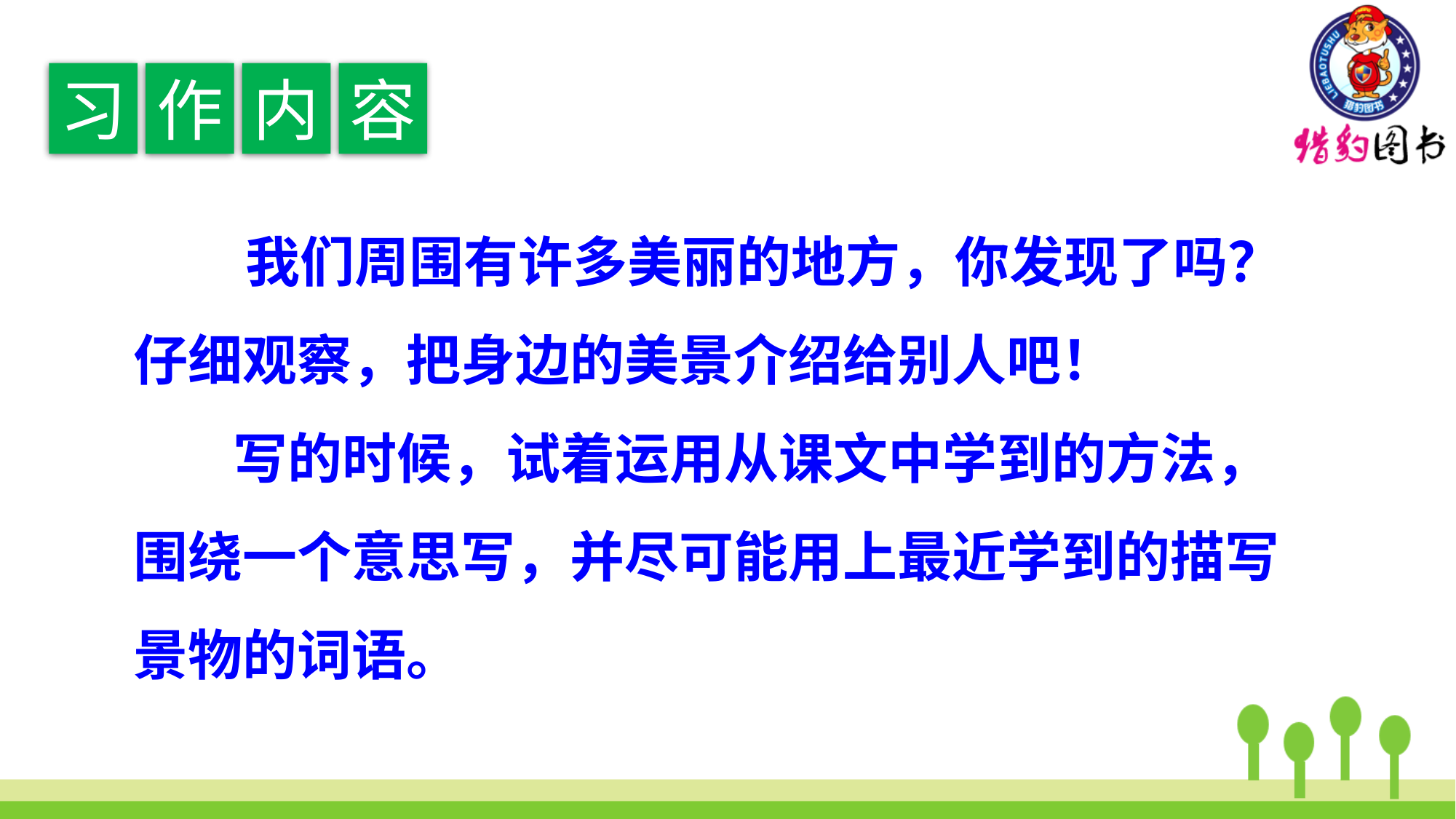

习
作
内
容

        我们周围有许多美丽的地方，你发现了吗？仔细观察，把身边的美景介绍给别人吧！
       写的时候，试着运用从课文中学到的方法，围绕一个意思写，并尽可能用上最近学到的描写景物的词语。